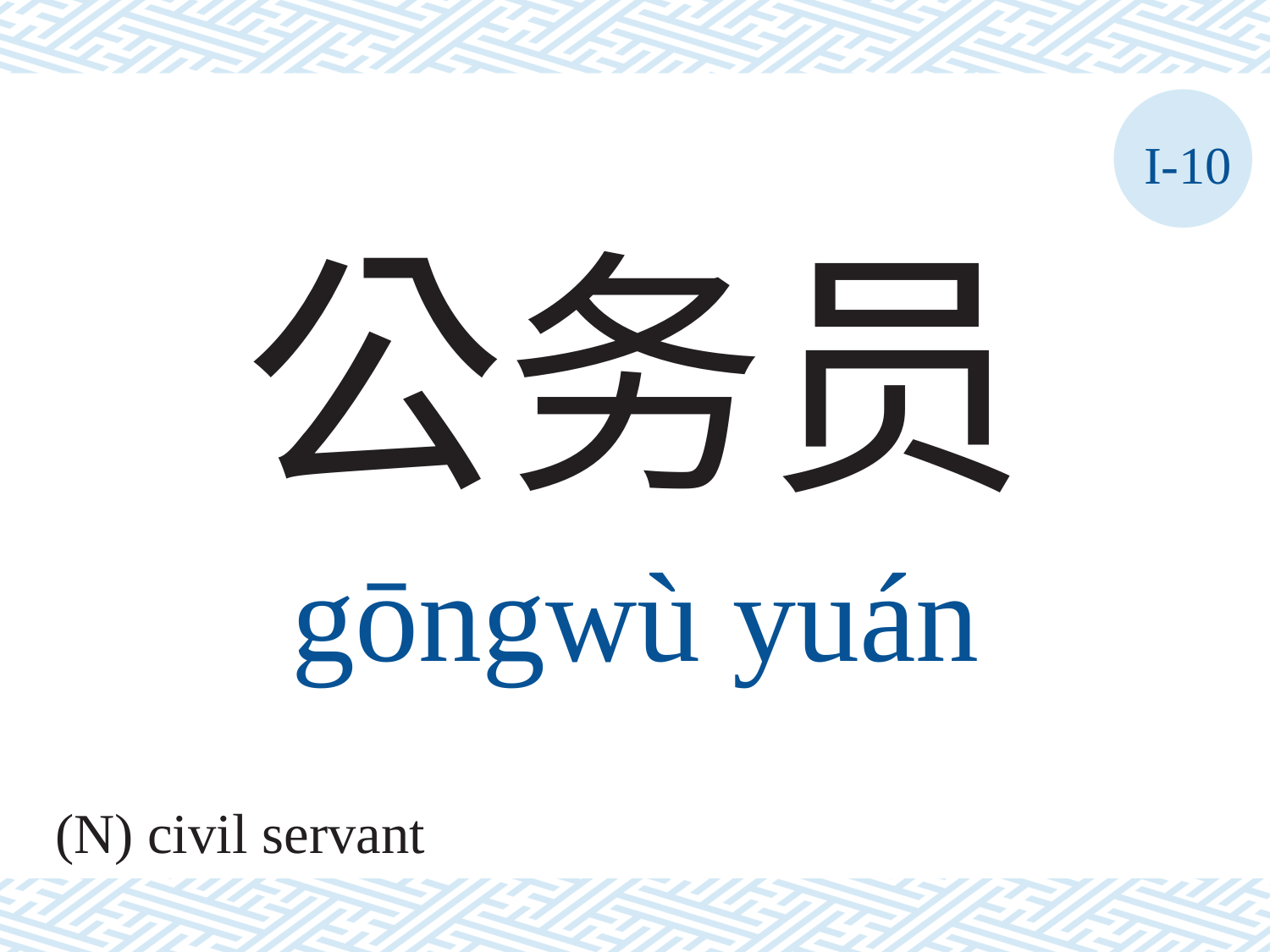

I-10
公务员
gōngwù	yuán
(N) civil servant